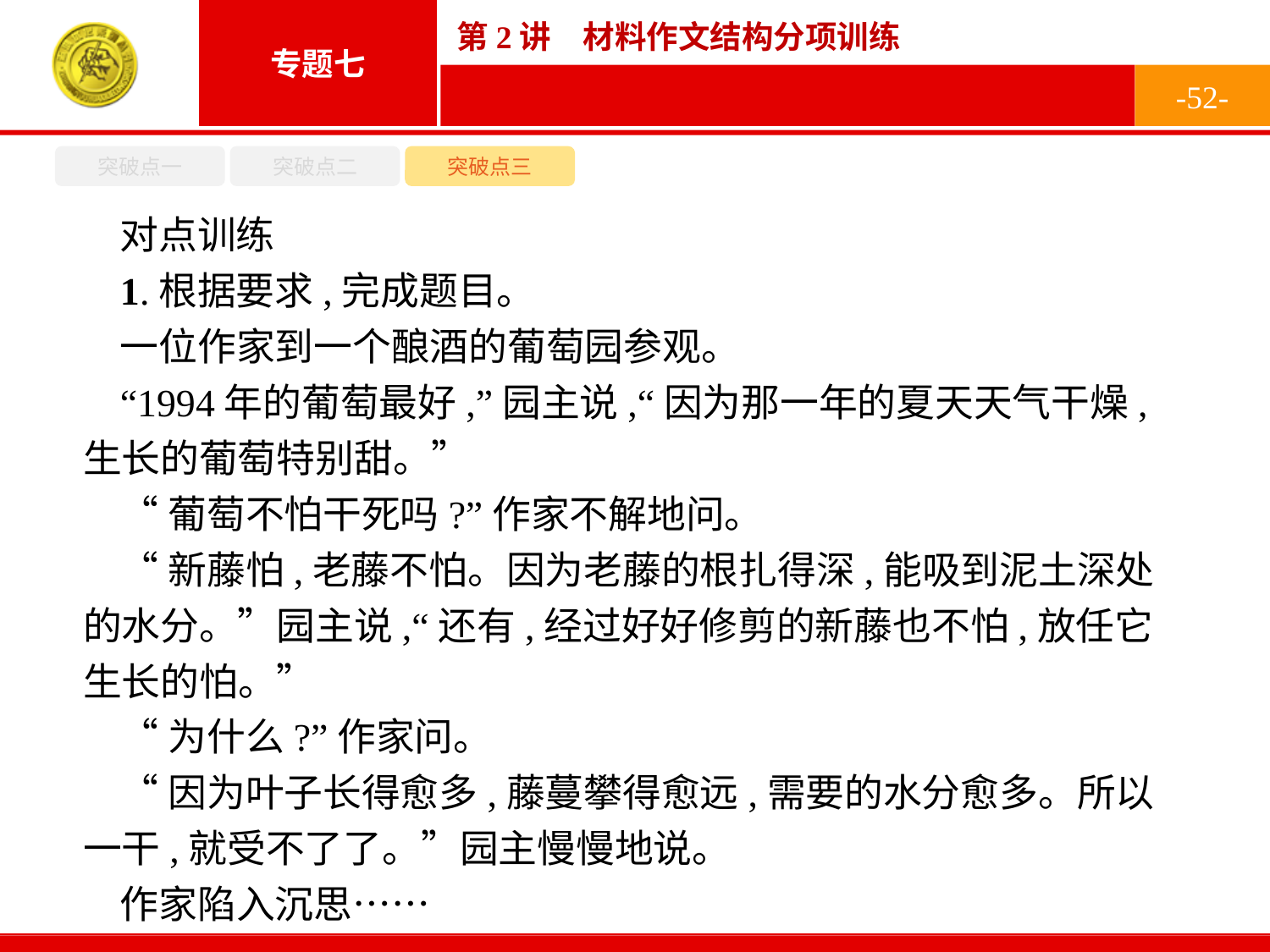

-52-
突破点一
突破点二
突破点三
对点训练
1.根据要求,完成题目。
一位作家到一个酿酒的葡萄园参观。
“1994年的葡萄最好,”园主说,“因为那一年的夏天天气干燥,生长的葡萄特别甜。”
“葡萄不怕干死吗?”作家不解地问。
“新藤怕,老藤不怕。因为老藤的根扎得深,能吸到泥土深处的水分。”园主说,“还有,经过好好修剪的新藤也不怕,放任它生长的怕。”
“为什么?”作家问。
“因为叶子长得愈多,藤蔓攀得愈远,需要的水分愈多。所以一干,就受不了了。”园主慢慢地说。
作家陷入沉思……